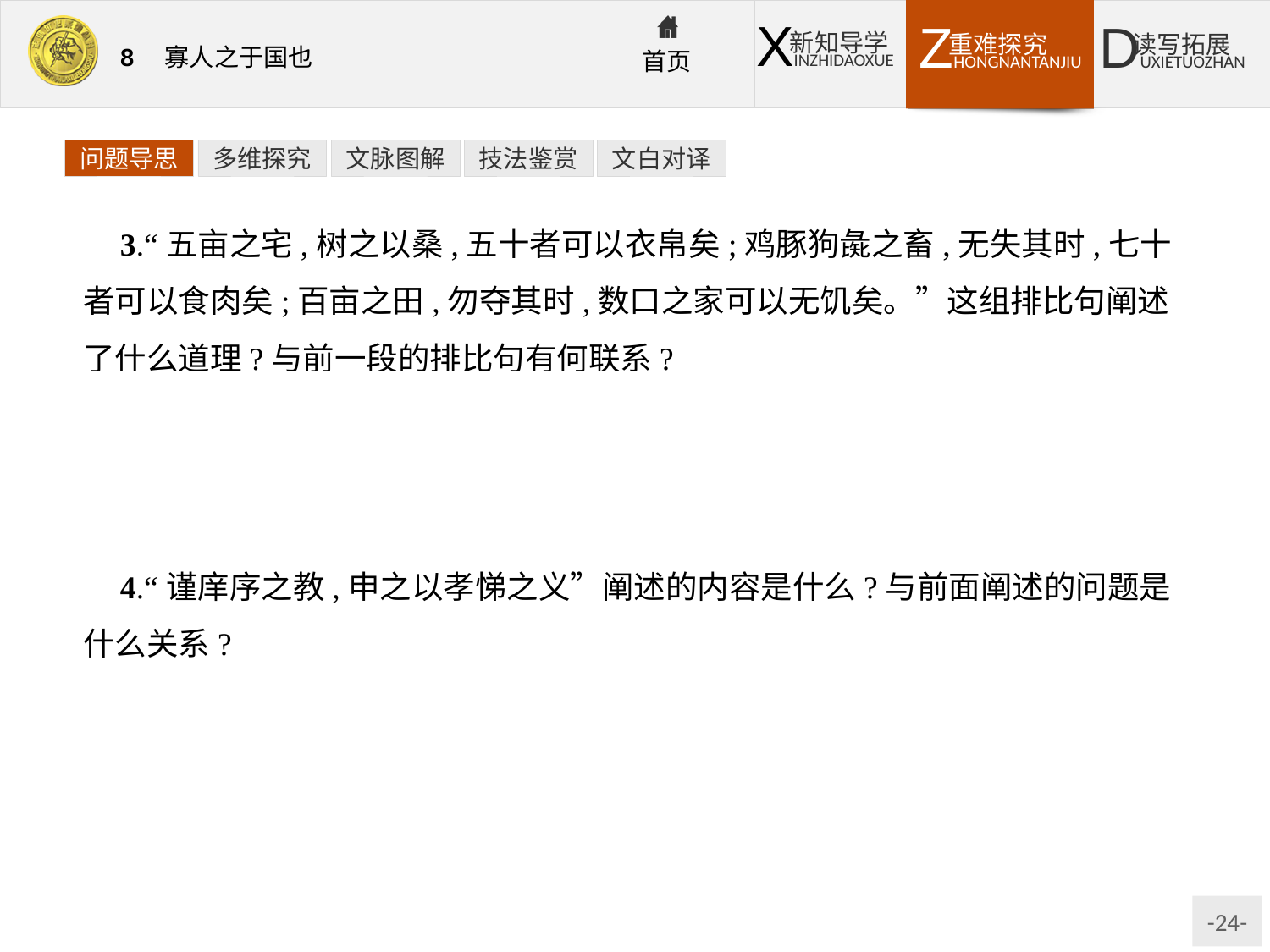

问题导思
多维探究
文脉图解
技法鉴赏
文白对译
3.“五亩之宅,树之以桑,五十者可以衣帛矣;鸡豚狗彘之畜,无失其时,七十者可以食肉矣;百亩之田,勿夺其时,数口之家可以无饥矣。”这组排比句阐述了什么道理?与前一段的排比句有何联系?
提示:提出了发展生产的三种措施,以及采取这些措施后所产生的效果。这三种措施与上文的三种措施相比,显然前进了一步,具有更强的主观能动性,是“使民加多”的根本措施。
4.“谨庠序之教,申之以孝悌之义”阐述的内容是什么?与前面阐述的问题是什么关系?
提示:阐述的是如何“教民”,即怎样教育百姓,是有关精神生活的;前面讲的是如何“养民”,是解决物质生活的。